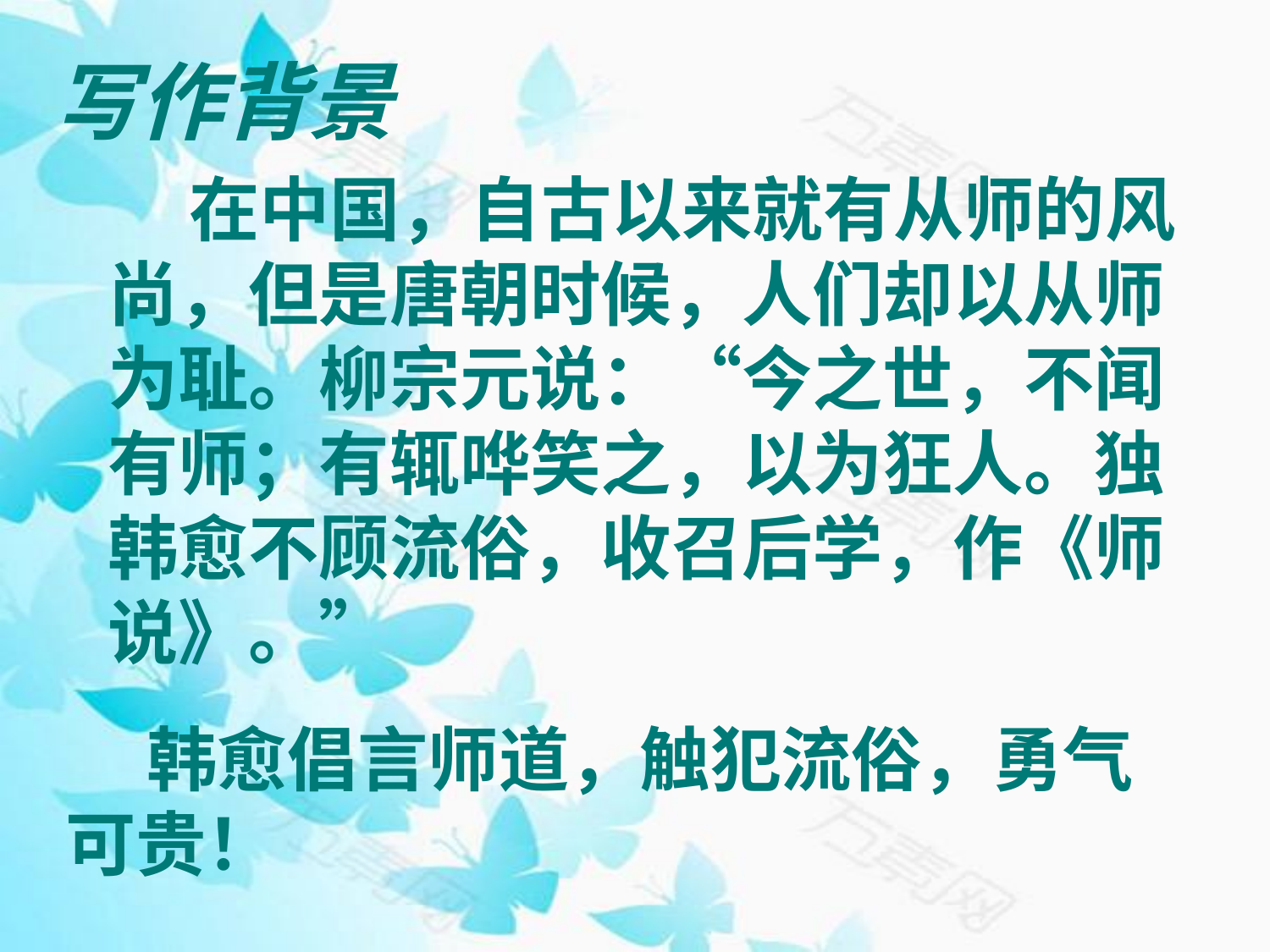

写作背景

    在中国，自古以来就有从师的风尚，但是唐朝时候，人们却以从师为耻。柳宗元说：“今之世，不闻有师；有辄哗笑之，以为狂人。独韩愈不顾流俗，收召后学，作《师说》。”
    韩愈倡言师道，触犯流俗，勇气可贵！